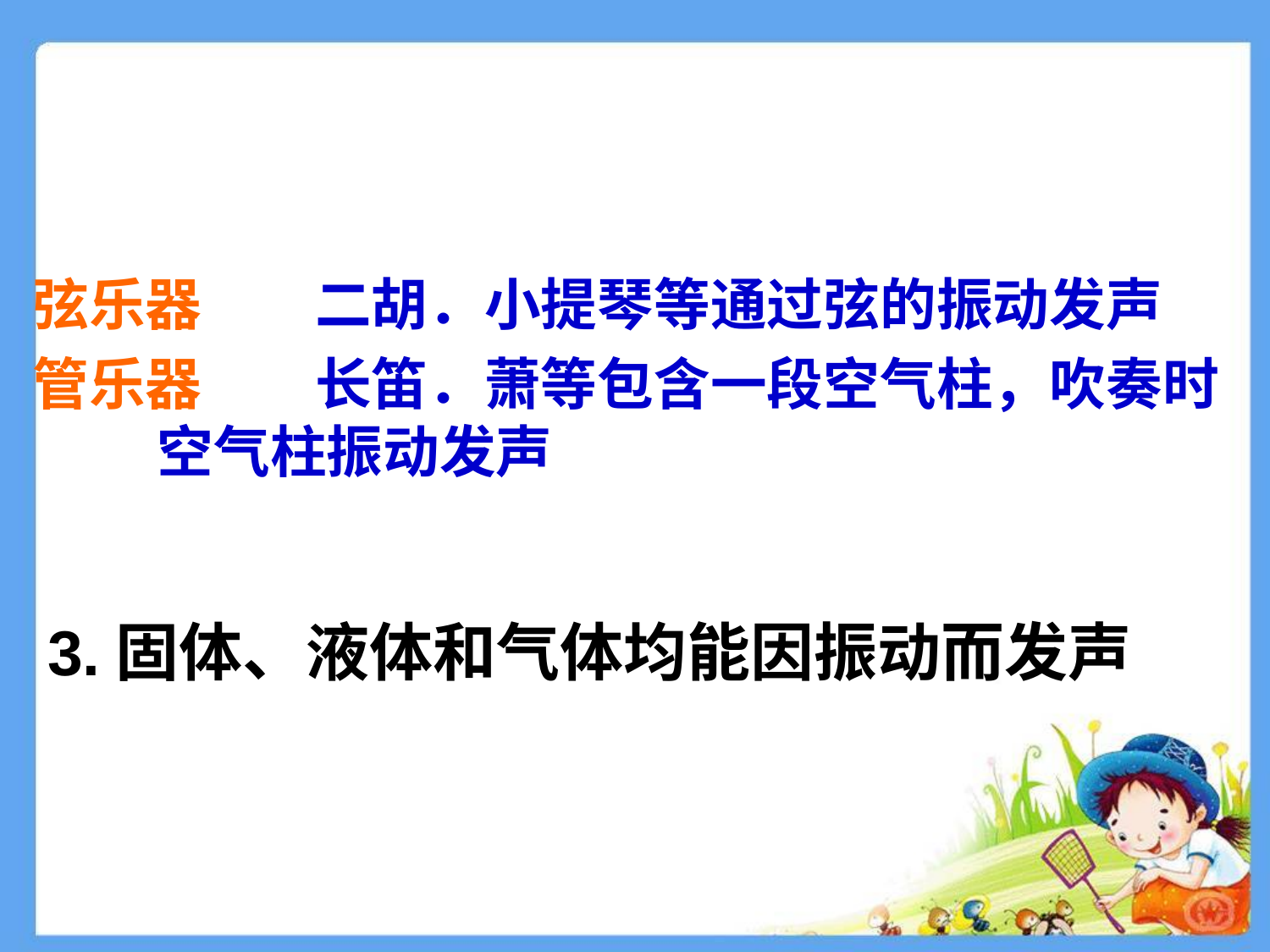

弦乐器　　二胡．小提琴等通过弦的振动发声
管乐器　　长笛．萧等包含一段空气柱，吹奏时       空气柱振动发声
3.固体、液体和气体均能因振动而发声